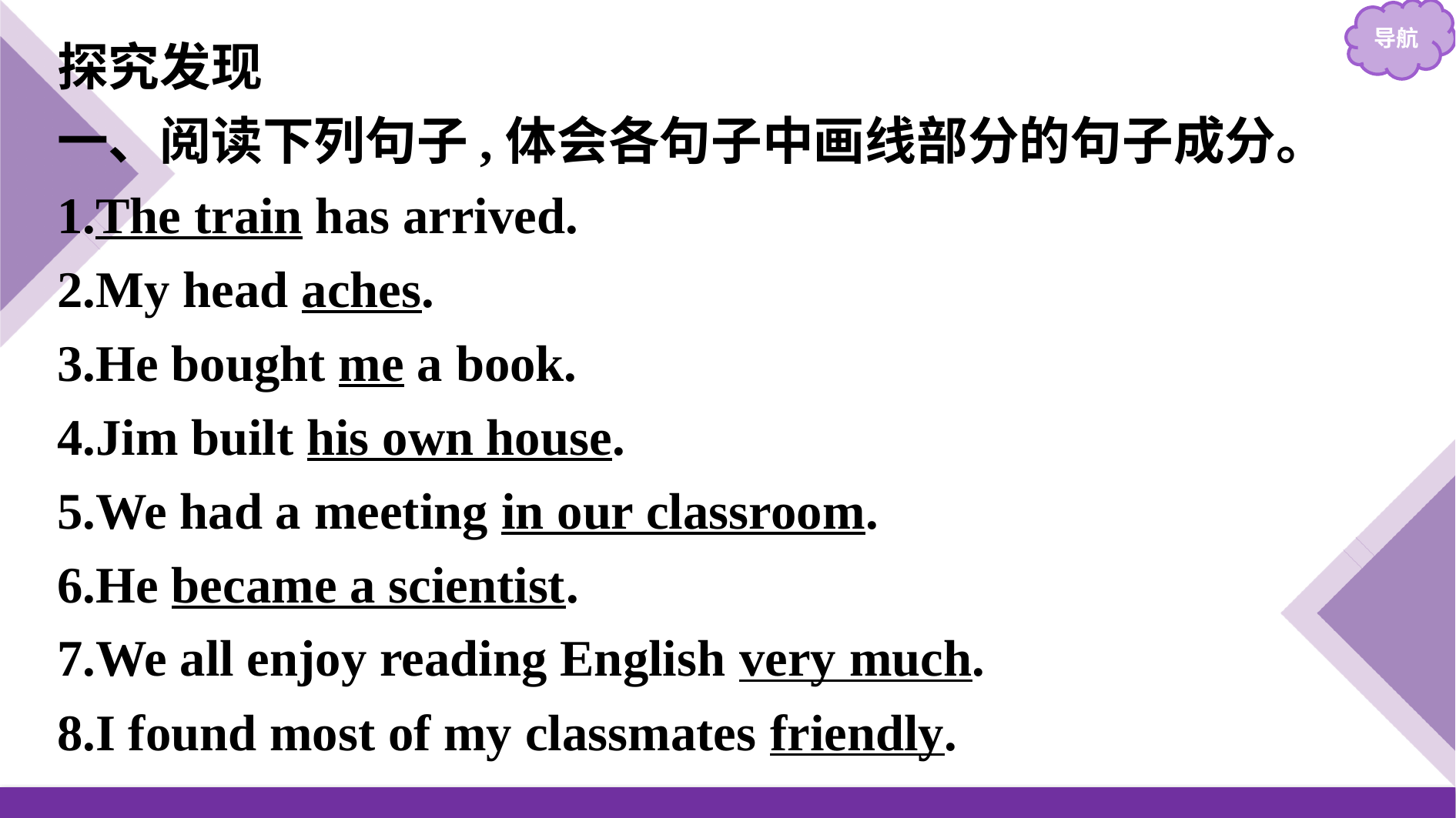

探究发现
一、阅读下列句子,体会各句子中画线部分的句子成分。
1.The train has arrived.
2.My head aches.
3.He bought me a book.
4.Jim built his own house.
5.We had a meeting in our classroom.
6.He became a scientist.
7.We all enjoy reading English very much.
8.I found most of my classmates friendly.